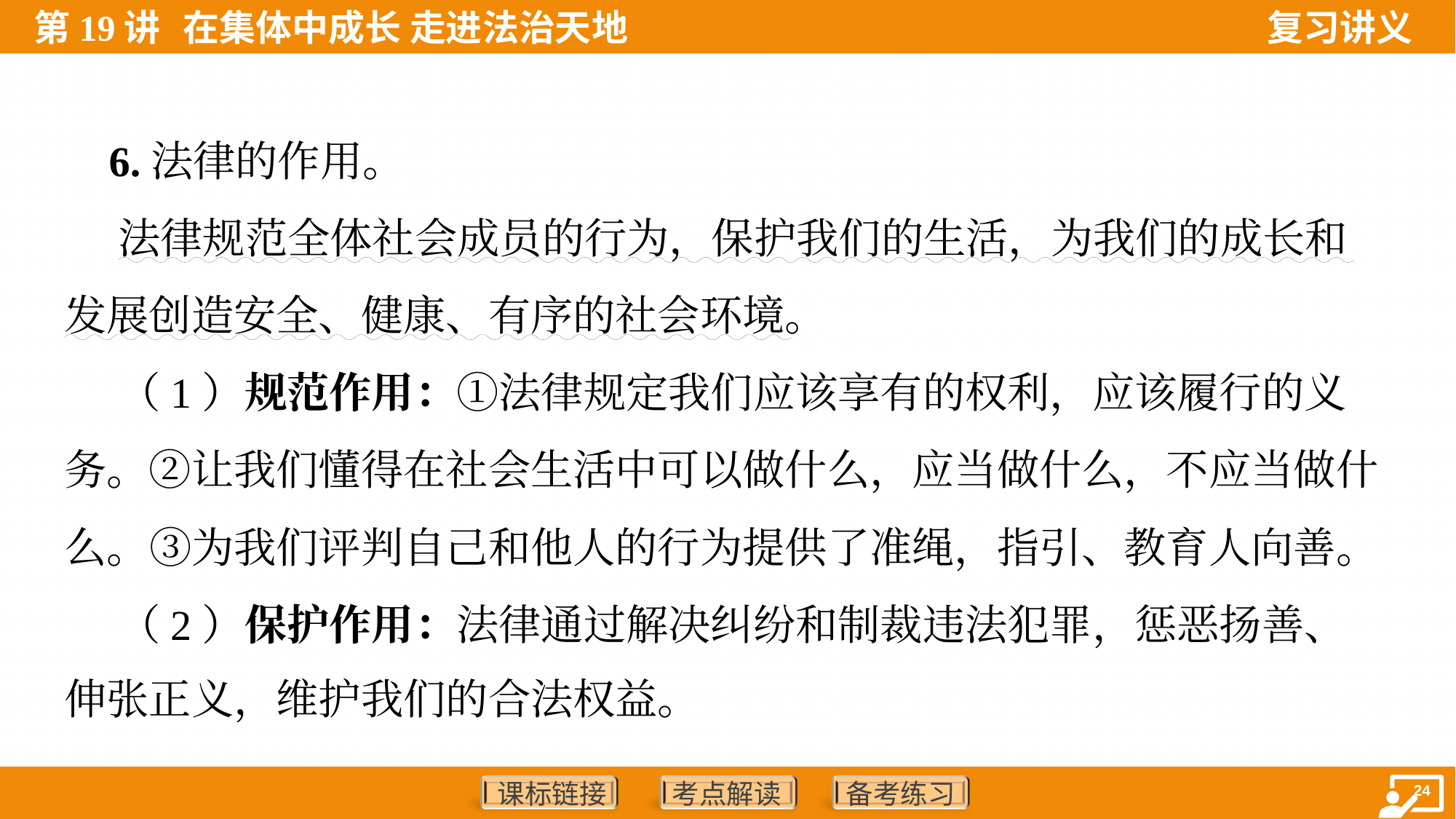

6.法律的作用。
    法律规范全体社会成员的行为，保护我们的生活，为我们的成长和
发展创造安全、健康、有序的社会环境。
    （1）规范作用：①法律规定我们应该享有的权利，应该履行的义
务。②让我们懂得在社会生活中可以做什么，应当做什么，不应当做什
么。③为我们评判自己和他人的行为提供了准绳，指引、教育人向善。
    （2）保护作用：法律通过解决纠纷和制裁违法犯罪，惩恶扬善、
伸张正义，维护我们的合法权益。